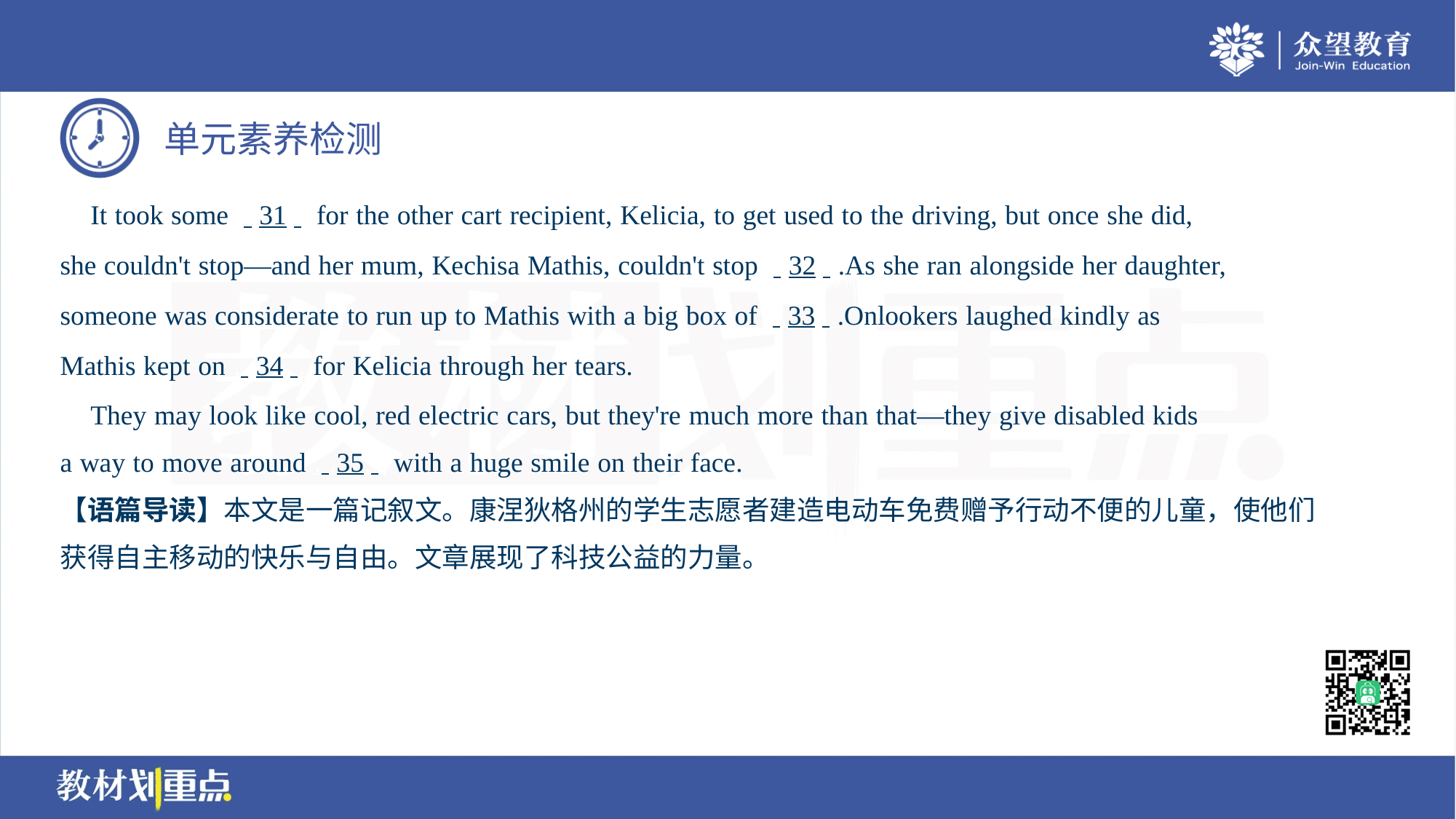

It took some . .31. . for the other cart recipient, Kelicia, to get used to the driving, but once she did,
she couldn't stop—and her mum, Kechisa Mathis, couldn't stop . .32. ..As she ran alongside her daughter,
someone was considerate to run up to Mathis with a big box of . .33. ..Onlookers laughed kindly as
Mathis kept on . .34. . for Kelicia through her tears.
    They may look like cool, red electric cars, but they're much more than that—they give disabled kids
a way to move around . .35. . with a huge smile on their face.
【语篇导读】本文是一篇记叙文。康涅狄格州的学生志愿者建造电动车免费赠予行动不便的儿童，使他们
获得自主移动的快乐与自由。文章展现了科技公益的力量。